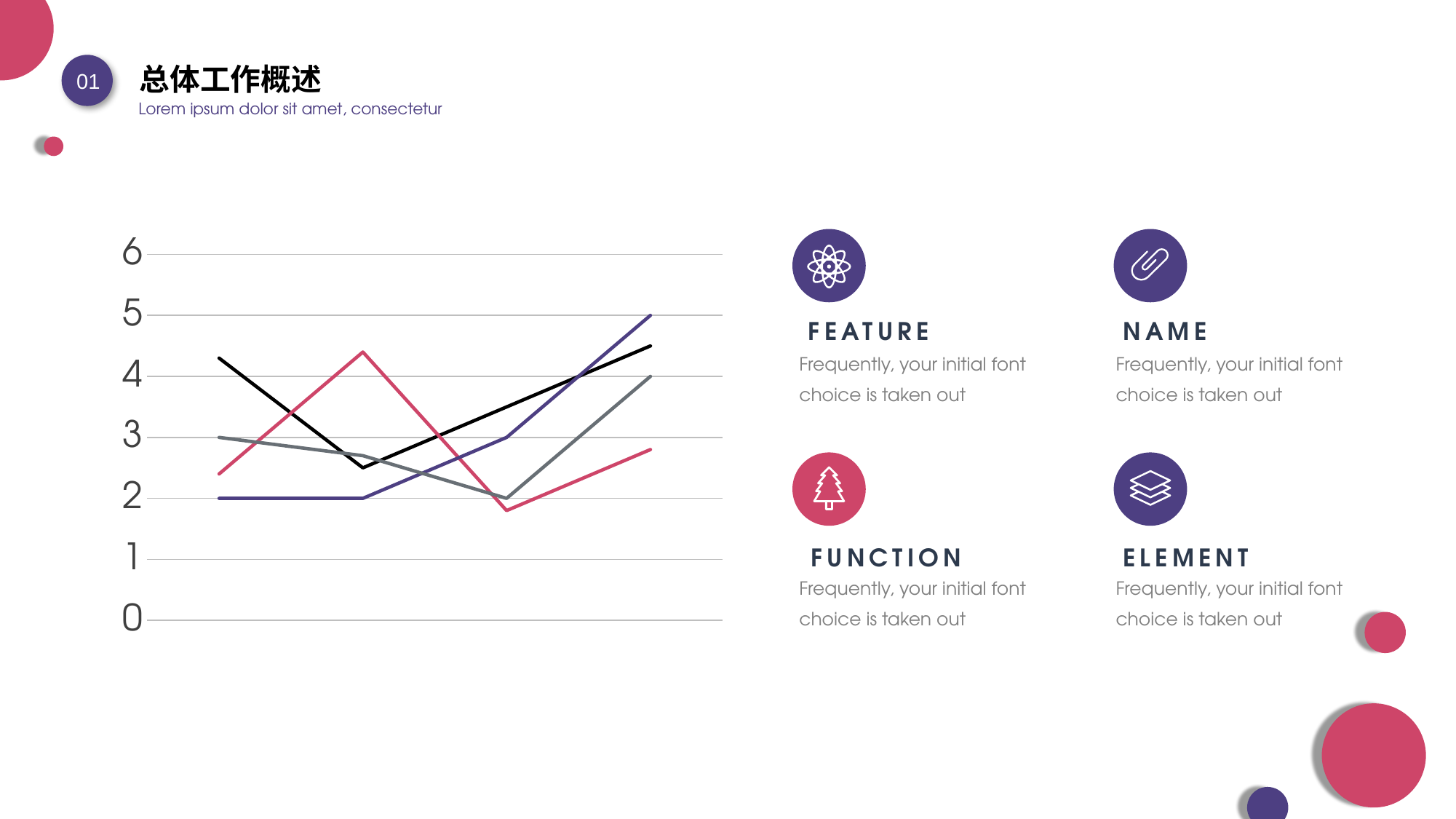

总体工作概述

01
Lorem ipsum dolor sit amet, consectetur

### Chart

| Category | Series 1 | Series 2 | Series 3 | Series 4 |
|---|---|---|---|---|
| Category 1 | 4.3 | 2.4 | 2.0 | 3.0 |
| Category 2 | 2.5 | 4.4 | 2.0 | 2.7 |
| Category 3 | 3.5 | 1.8 | 3.0 | 2.0 |
| Category 4 | 4.5 | 2.8 | 5.0 | 4.0 |

FEATURE
NAME
Frequently, your initial font choice is taken out
Frequently, your initial font choice is taken out

FUNCTION
ELEMENT
Frequently, your initial font choice is taken out
Frequently, your initial font choice is taken out